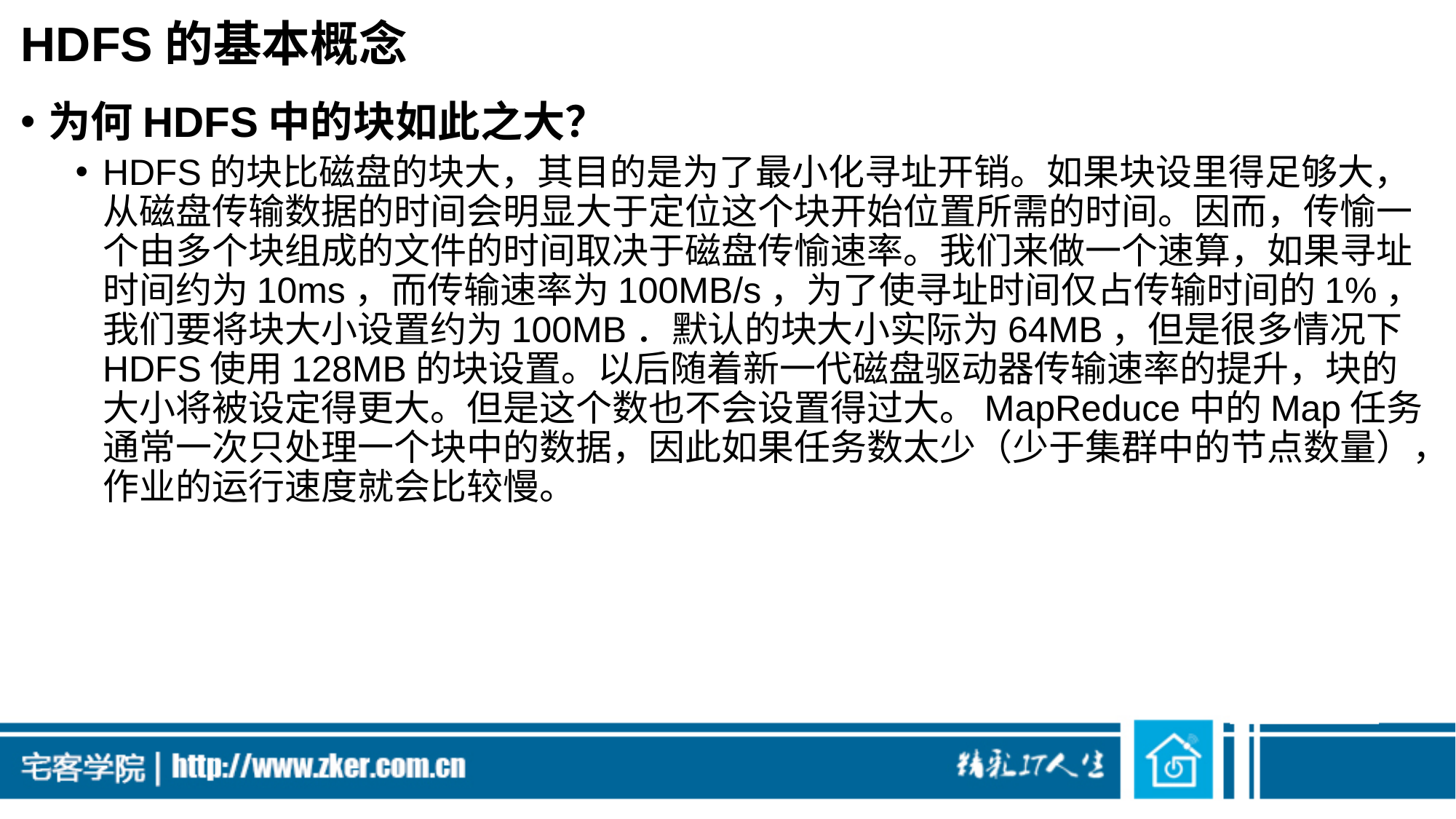

# HDFS的基本概念
为何HDFS中的块如此之大？
HDFS的块比磁盘的块大，其目的是为了最小化寻址开销。如果块设里得足够大，从磁盘传输数据的时间会明显大于定位这个块开始位置所需的时间。因而，传愉一个由多个块组成的文件的时间取决于磁盘传愉速率。我们来做一个速算，如果寻址时间约为10ms，而传输速率为100MB/s，为了使寻址时间仅占传输时间的1%，我们要将块大小设置约为100MB．默认的块大小实际为64MB，但是很多情况下HDFS使用128MB的块设置。以后随着新一代磁盘驱动器传输速率的提升，块的大小将被设定得更大。但是这个数也不会设置得过大。MapReduce中的Map任务通常一次只处理一个块中的数据，因此如果任务数太少（少于集群中的节点数量），作业的运行速度就会比较慢。